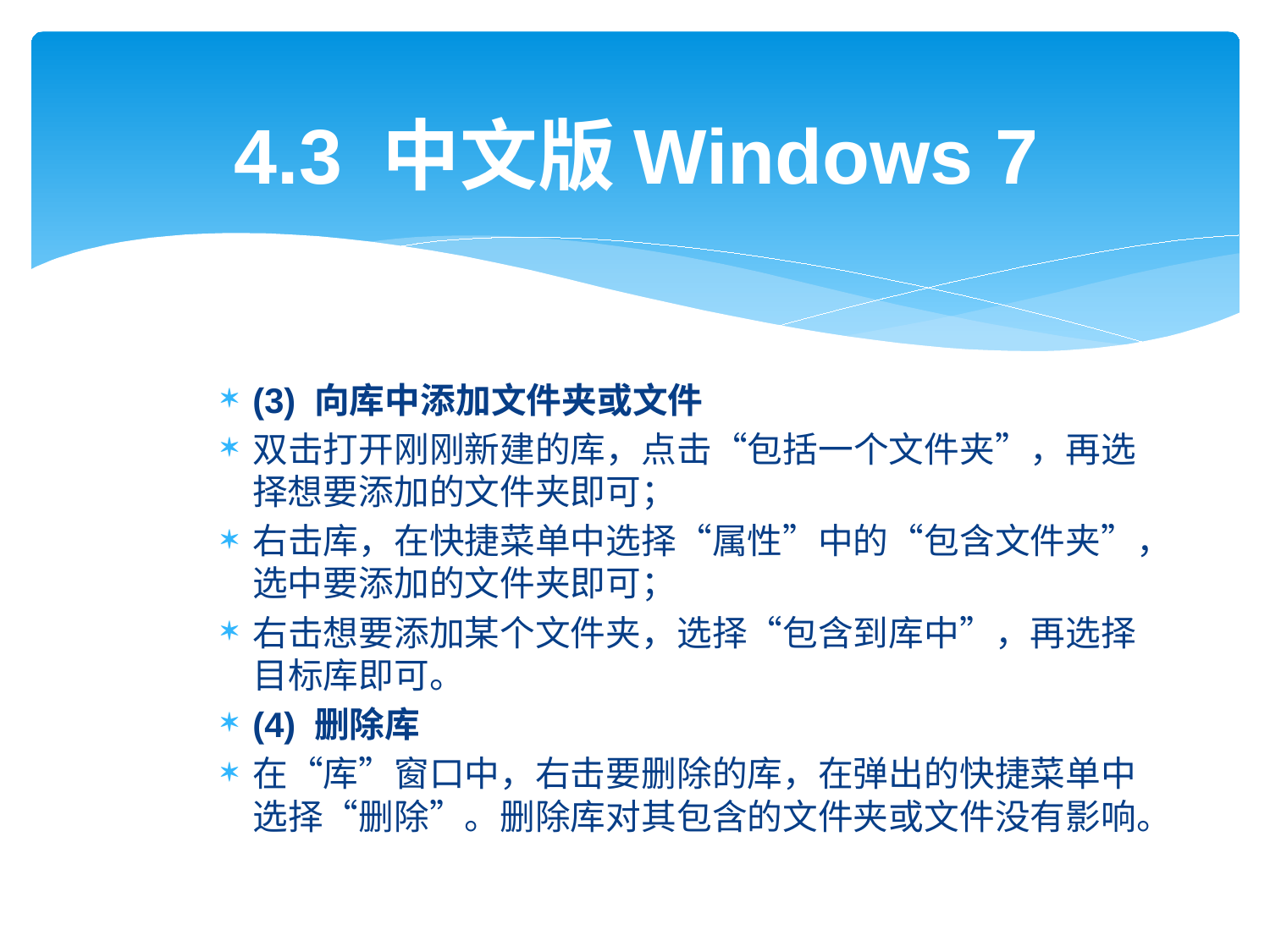

# 4.3 中文版Windows 7
(3) 向库中添加文件夹或文件
双击打开刚刚新建的库，点击“包括一个文件夹”，再选择想要添加的文件夹即可；
右击库，在快捷菜单中选择“属性”中的“包含文件夹”，选中要添加的文件夹即可；
右击想要添加某个文件夹，选择“包含到库中”，再选择目标库即可。
(4) 删除库
在“库”窗口中，右击要删除的库，在弹出的快捷菜单中选择“删除”。删除库对其包含的文件夹或文件没有影响。